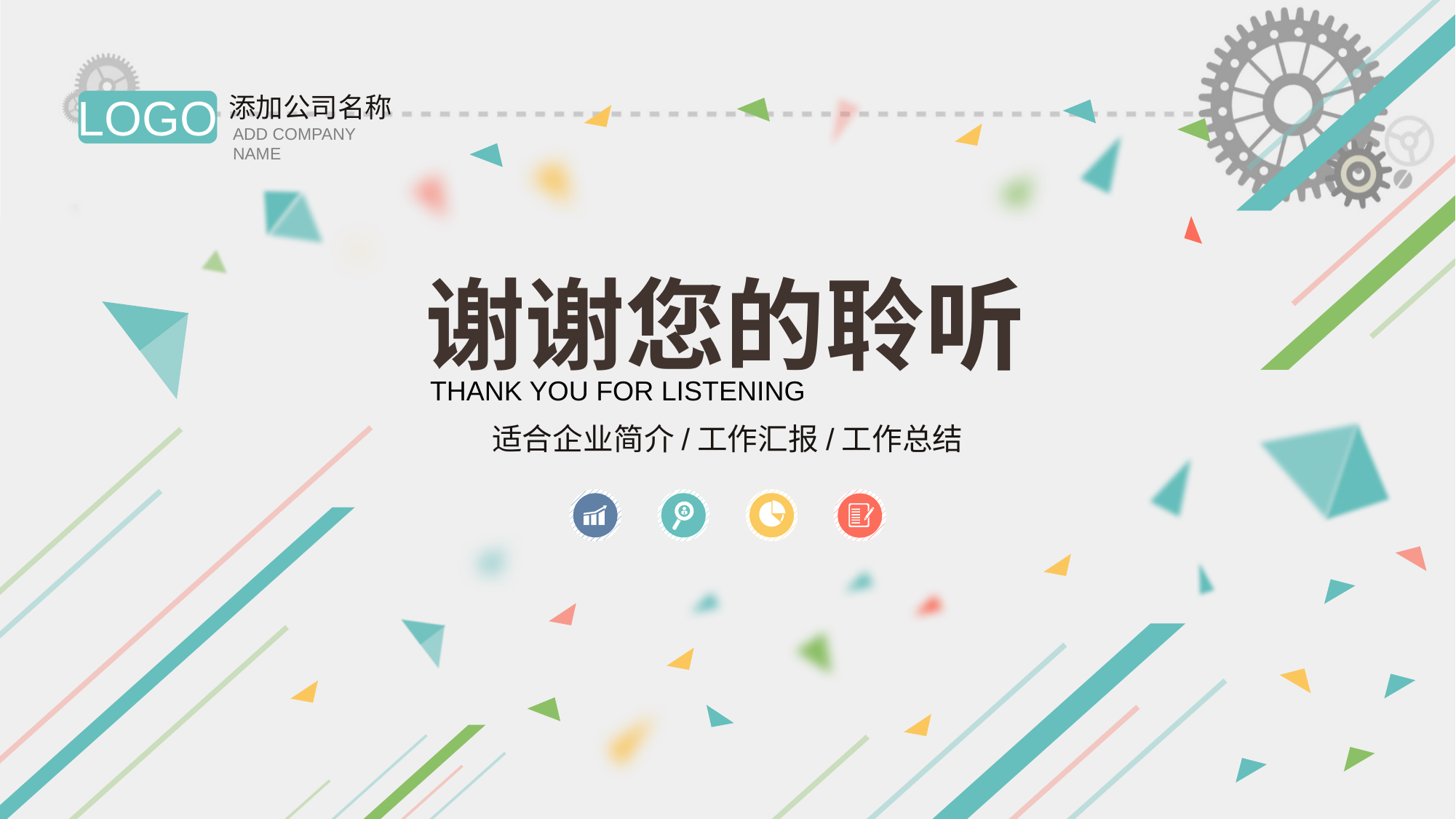

LOGO

添加公司名称
ADD COMPANY NAME

谢谢您的聆听

THANK YOU FOR LISTENING

适合企业简介/工作汇报/工作总结